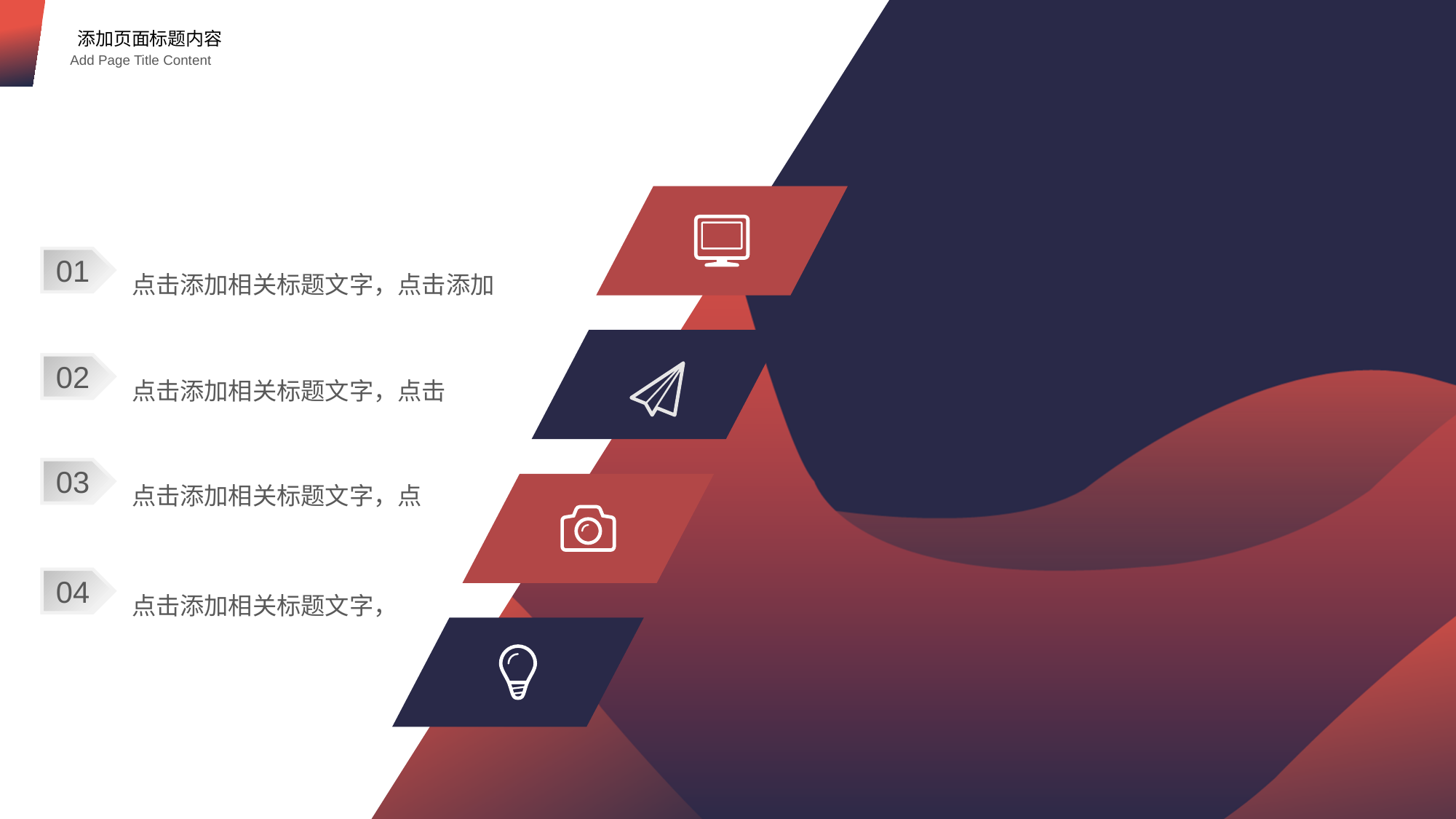

添加页面标题内容
Add Page Title Content

01
点击添加相关标题文字，点击添加

02
点击添加相关标题文字，点击
03
点击添加相关标题文字，点

04
点击添加相关标题文字，